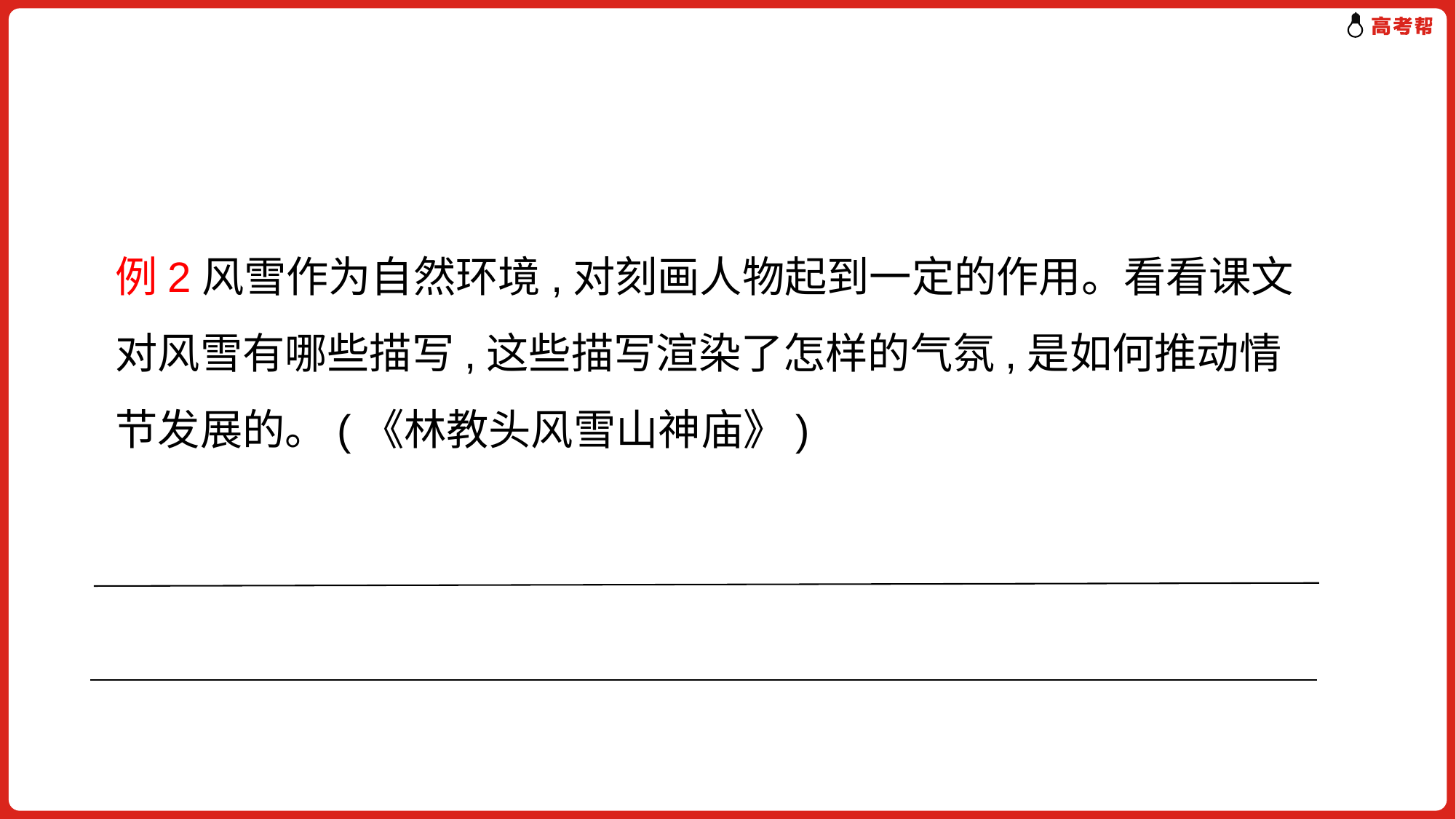

例2风雪作为自然环境,对刻画人物起到一定的作用。看看课文对风雪有哪些描写,这些描写渲染了怎样的气氛,是如何推动情节发展的。(《林教头风雪山神庙》)